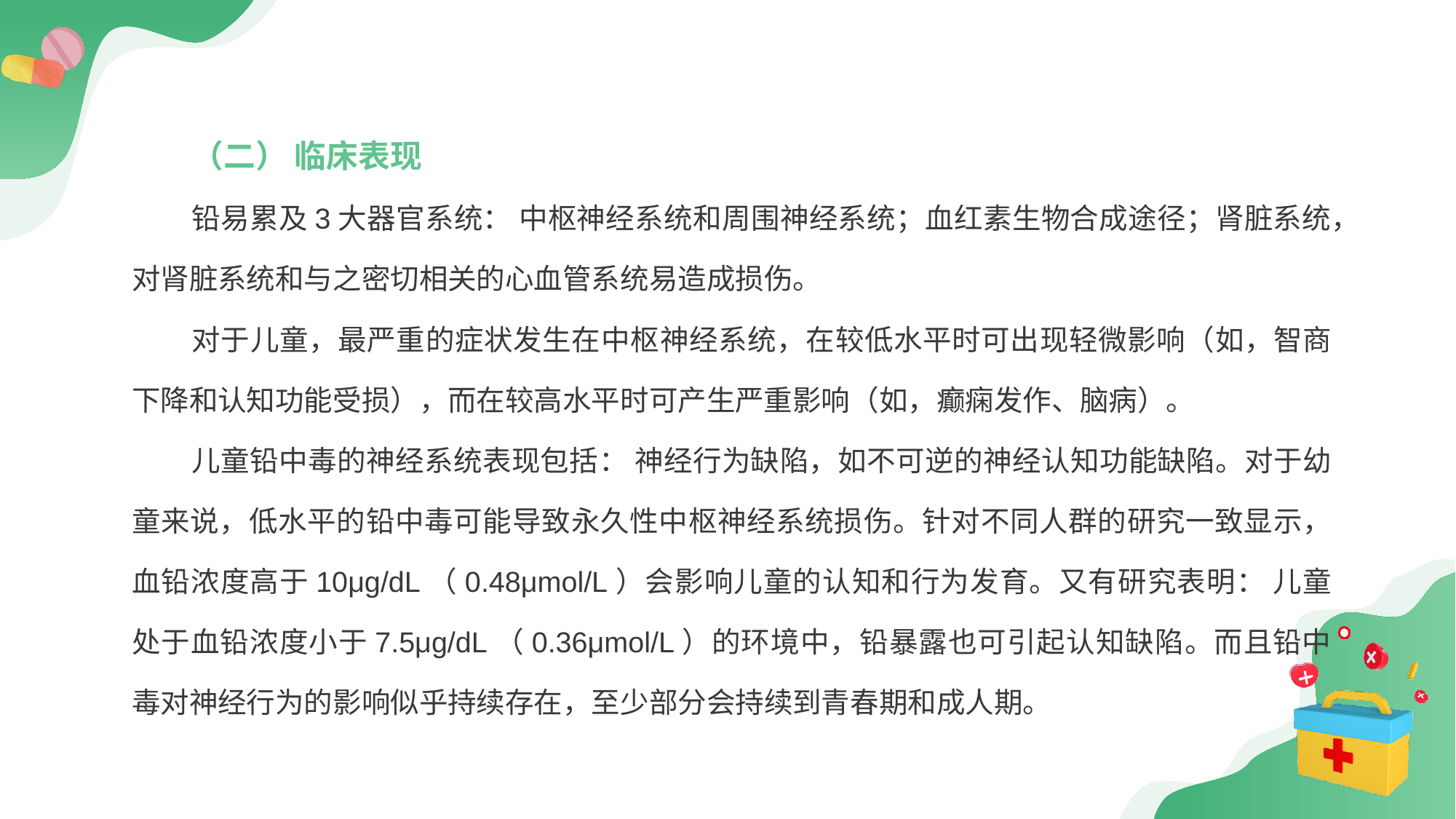

（二） 临床表现
铅易累及3大器官系统： 中枢神经系统和周围神经系统；血红素生物合成途径；肾脏系统，对肾脏系统和与之密切相关的心血管系统易造成损伤。
对于儿童，最严重的症状发生在中枢神经系统，在较低水平时可出现轻微影响（如，智商下降和认知功能受损），而在较高水平时可产生严重影响（如，癫痫发作、脑病）。
儿童铅中毒的神经系统表现包括： 神经行为缺陷，如不可逆的神经认知功能缺陷。对于幼童来说，低水平的铅中毒可能导致永久性中枢神经系统损伤。针对不同人群的研究一致显示，血铅浓度高于10μg/dL（0.48μmol/L）会影响儿童的认知和行为发育。又有研究表明： 儿童处于血铅浓度小于7.5μg/dL（0.36μmol/L）的环境中，铅暴露也可引起认知缺陷。而且铅中毒对神经行为的影响似乎持续存在，至少部分会持续到青春期和成人期。